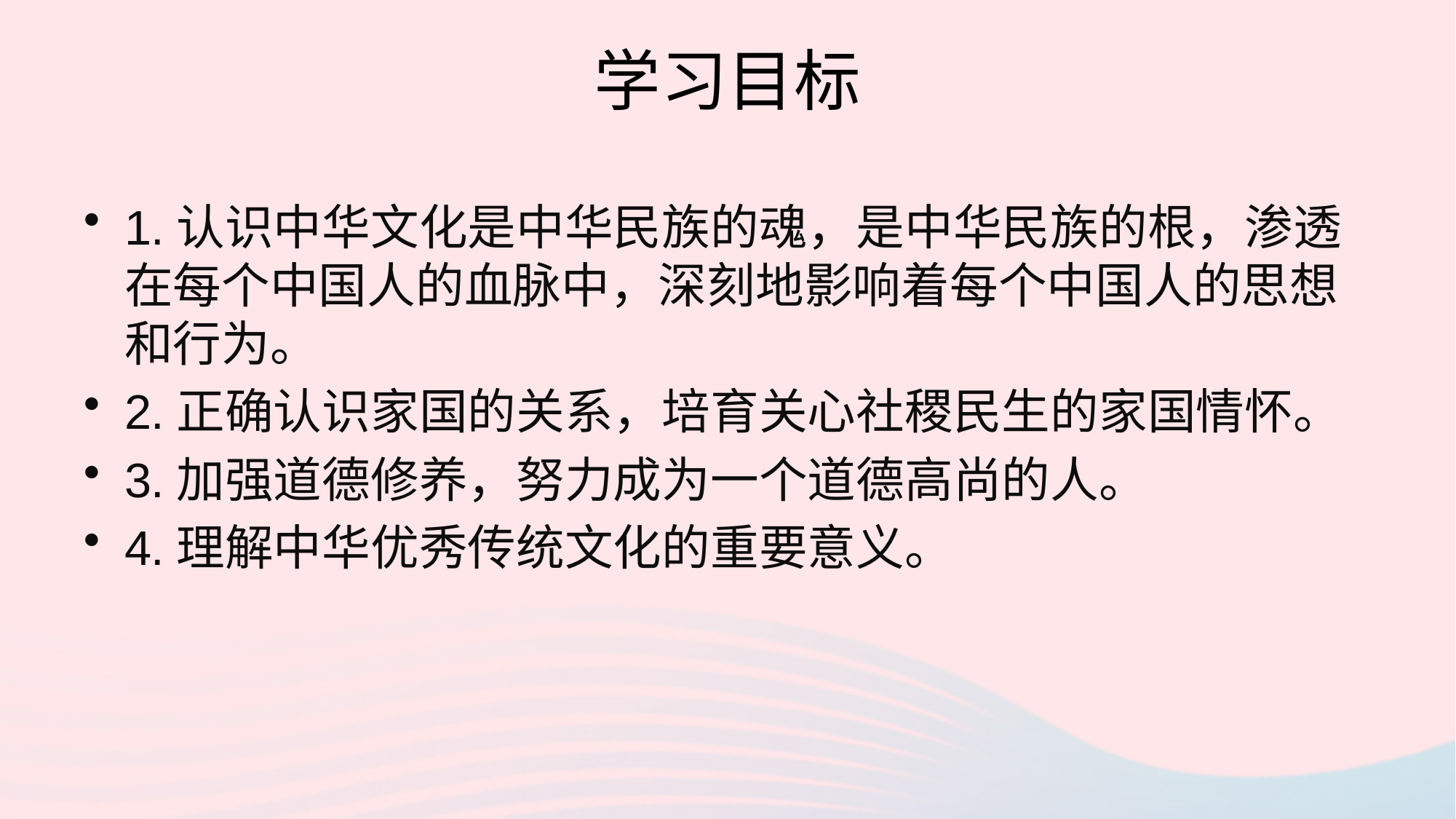

# 学习目标
1.认识中华文化是中华民族的魂，是中华民族的根，渗透在每个中国人的血脉中，深刻地影响着每个中国人的思想和行为。
2.正确认识家国的关系，培育关心社稷民生的家国情怀。
3.加强道德修养，努力成为一个道德高尚的人。
4.理解中华优秀传统文化的重要意义。